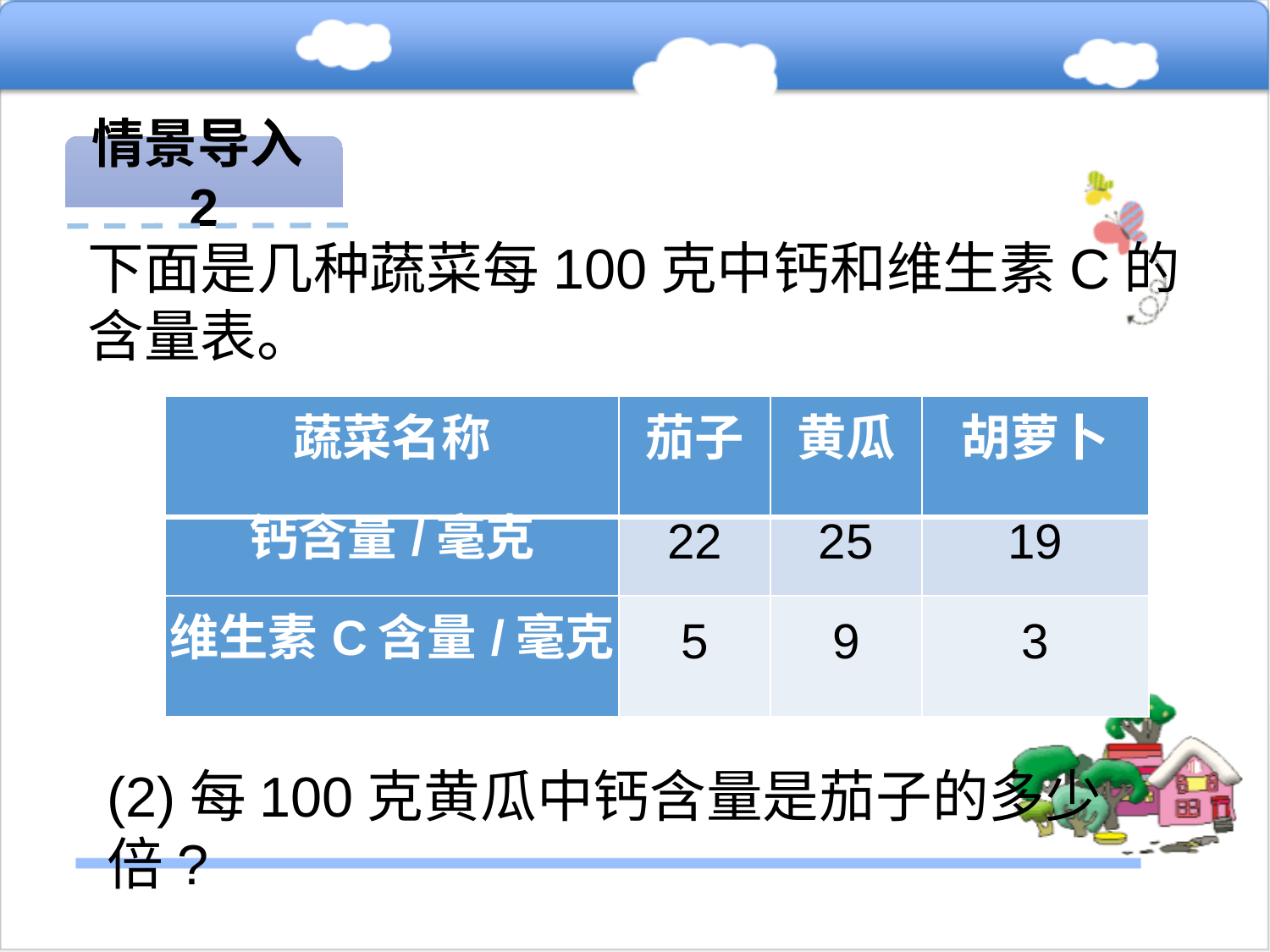

情景导入2
下面是几种蔬菜每100克中钙和维生素C的含量表。
| 蔬菜名称 | 茄子 | 黄瓜 | 胡萝卜 |
| --- | --- | --- | --- |
| 钙含量/毫克 | 22 | 25 | 19 |
| 维生素C含量/毫克 | 5 | 9 | 3 |
(2)每100克黄瓜中钙含量是茄子的多少倍?